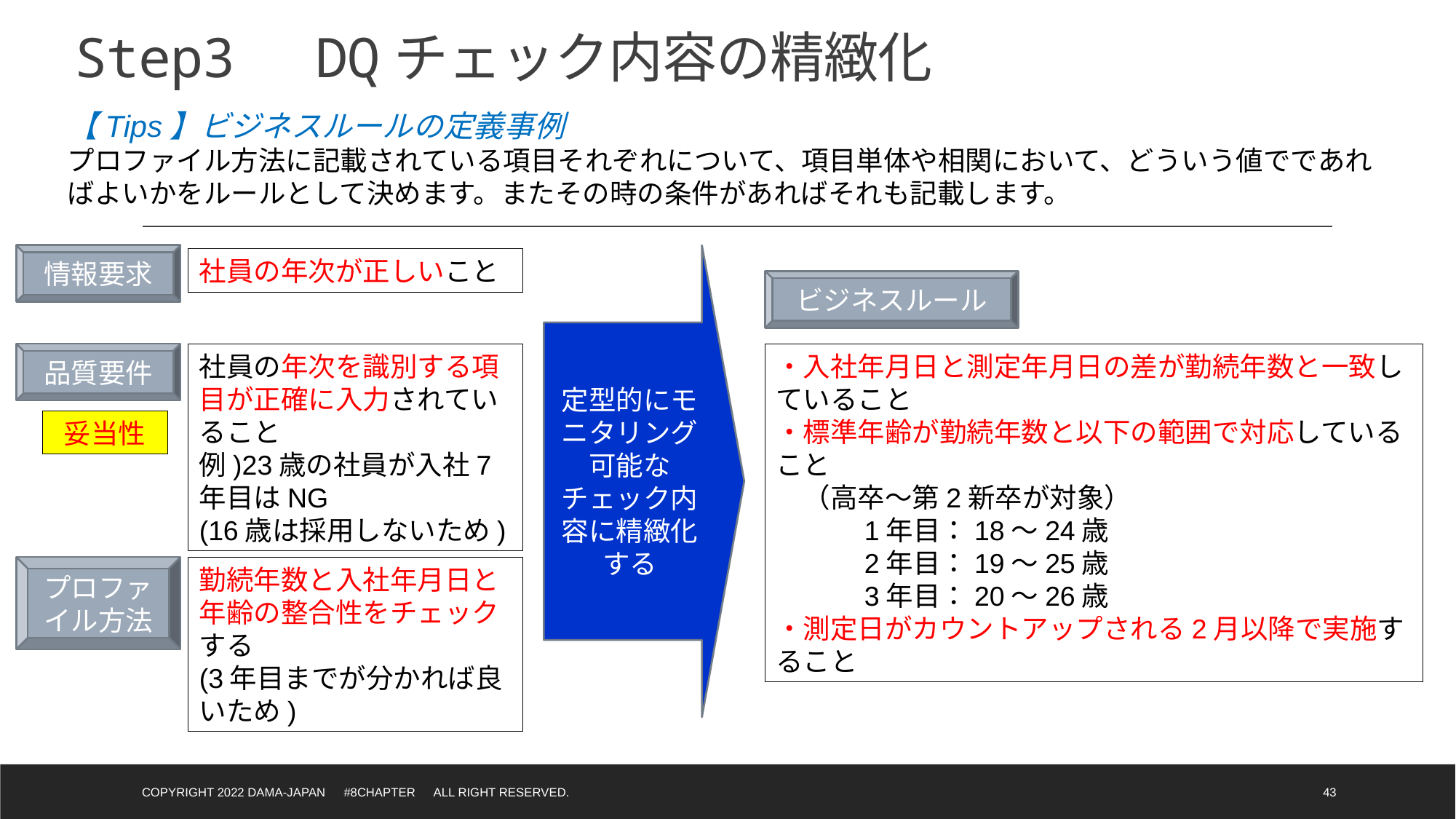

# Step3　DQチェック内容の精緻化
【Tips】ビジネスルールの定義事例
プロファイル方法に記載されている項目それぞれについて、項目単体や相関において、どういう値でであればよいかをルールとして決めます。またその時の条件があればそれも記載します。
情報要求
社員の年次が正しいこと
ビジネスルール
品質要件
社員の年次を識別する項目が正確に入力されていること
例)23歳の社員が入社7年目はNG
(16歳は採用しないため)
・入社年月日と測定年月日の差が勤続年数と一致していること
・標準年齢が勤続年数と以下の範囲で対応していること
　（高卒～第2新卒が対象）
　1年目：18～24歳
　2年目：19～25歳
　3年目：20～26歳
・測定日がカウントアップされる2月以降で実施すること
定型的にモニタリング可能な
チェック内容に精緻化する
妥当性
プロファイル方法
勤続年数と入社年月日と年齢の整合性をチェックする
(3年目までが分かれば良いため)
Copyright 2022 DAMA-JAPAN　#8chapter　All right reserved.
43